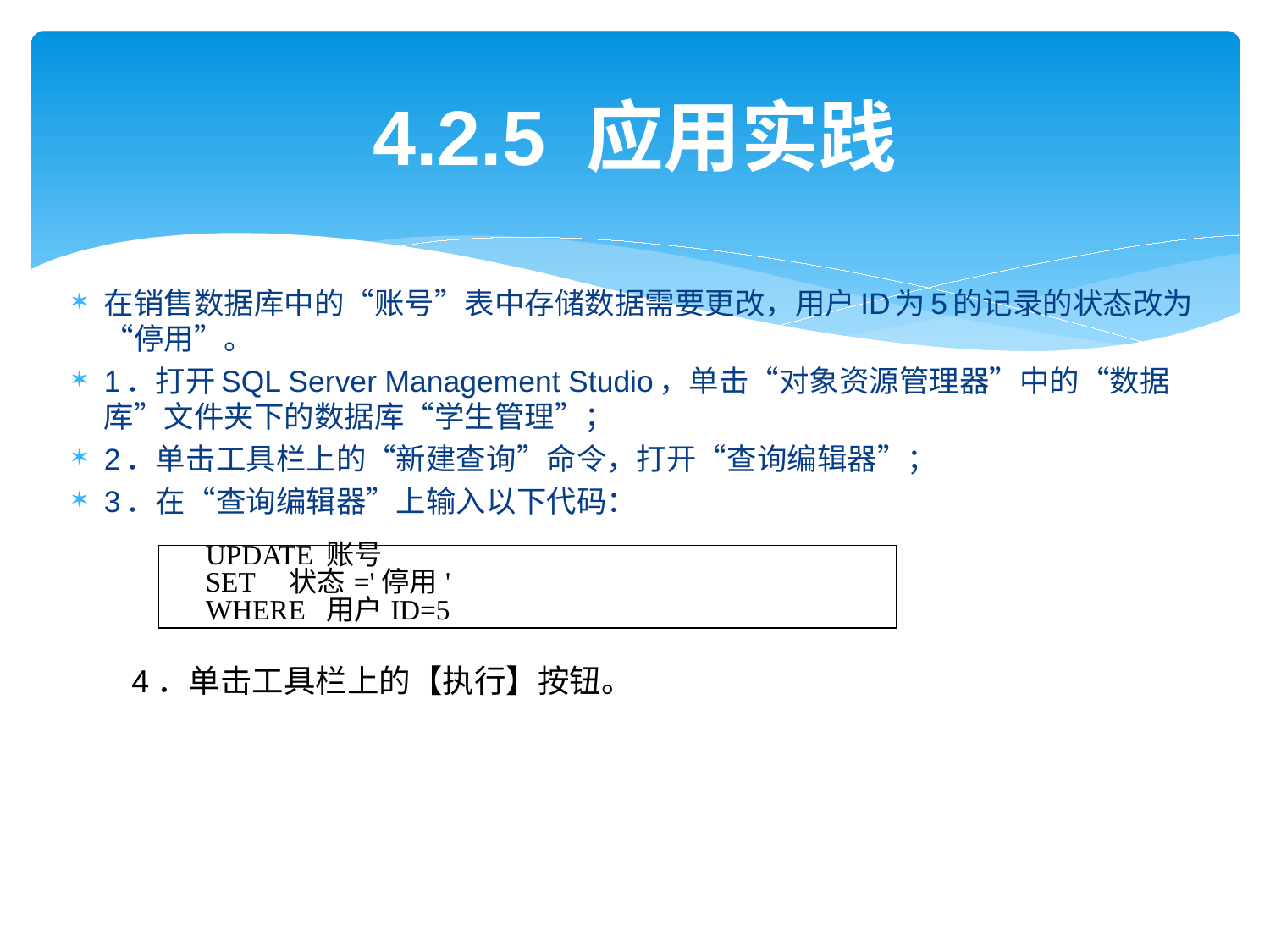

# 4.2.5 应用实践
在销售数据库中的“账号”表中存储数据需要更改，用户ID为5的记录的状态改为“停用”。
1．打开SQL Server Management Studio，单击“对象资源管理器”中的“数据库”文件夹下的数据库“学生管理”；
2．单击工具栏上的“新建查询”命令，打开“查询编辑器”；
3．在“查询编辑器”上输入以下代码：
| UPDATE 账号 SET 状态='停用' WHERE 用户ID=5 |
| --- |
4．单击工具栏上的【执行】按钮。